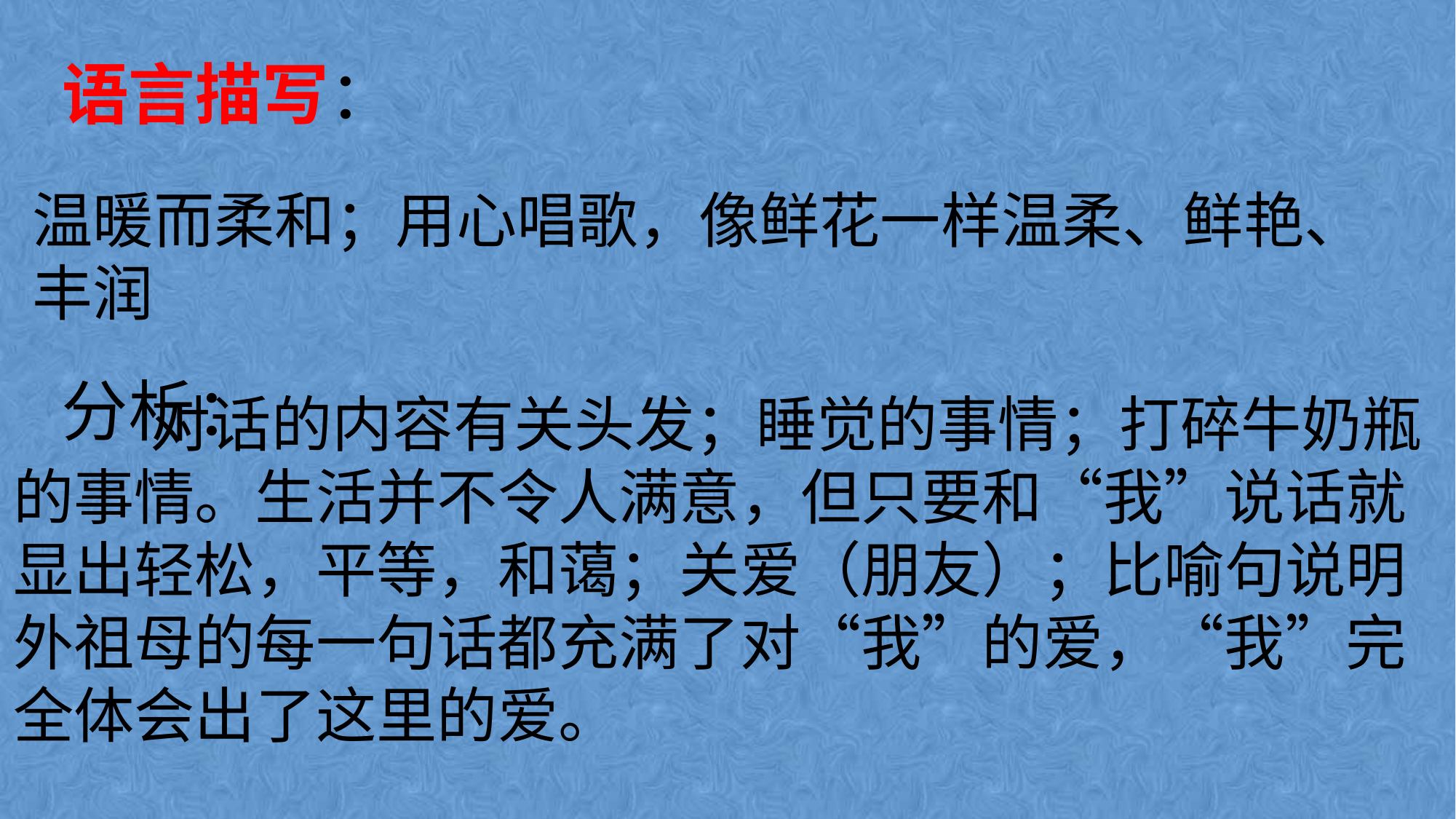

# 语言描写：
温暖而柔和；用心唱歌，像鲜花一样温柔、鲜艳、丰润
分析：
         对话的内容有关头发；睡觉的事情；打碎牛奶瓶的事情。生活并不令人满意，但只要和“我”说话就显出轻松，平等，和蔼；关爱（朋友）；比喻句说明外祖母的每一句话都充满了对“我”的爱，“我”完全体会出了这里的爱。